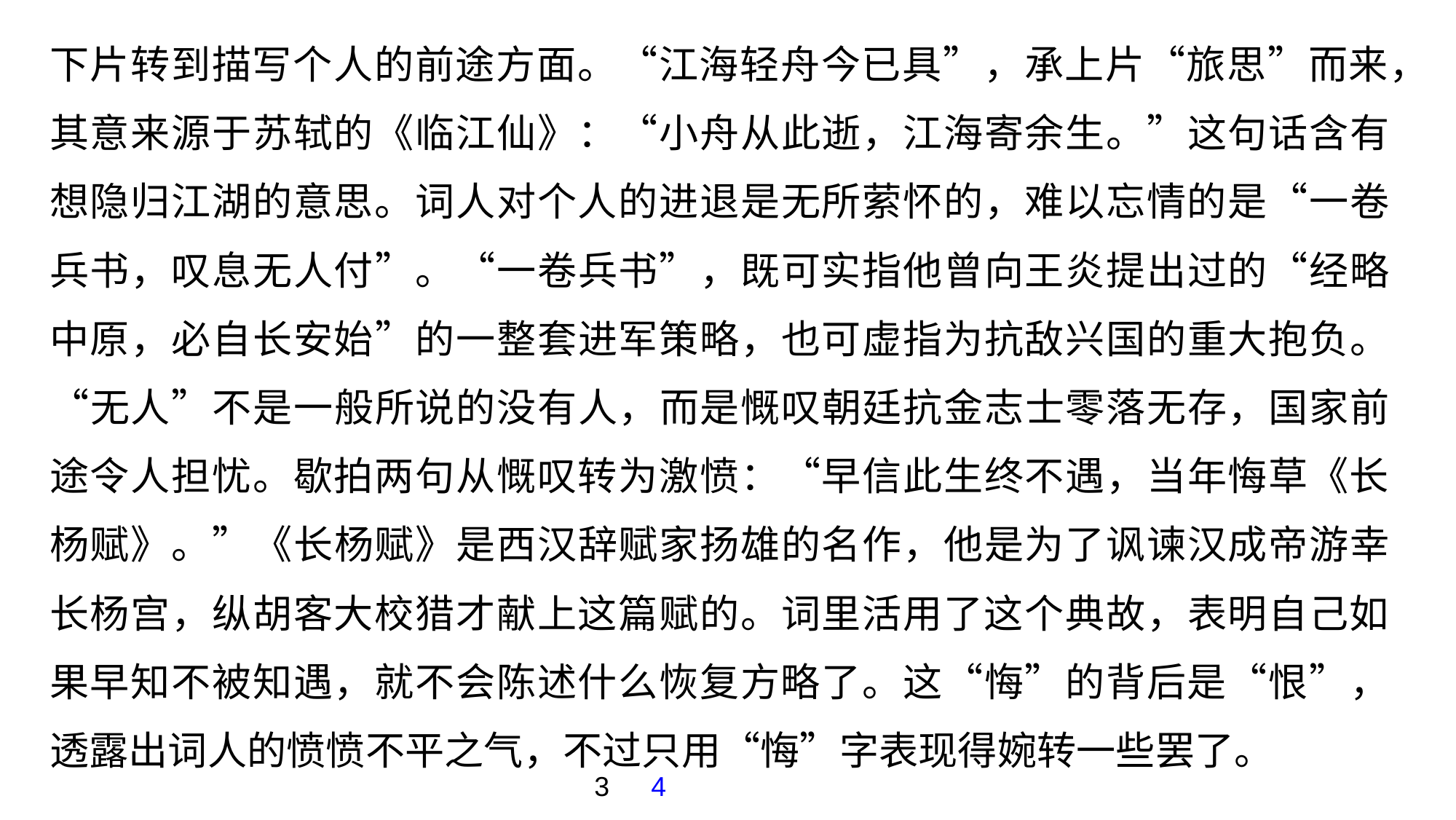

下片转到描写个人的前途方面。“江海轻舟今已具”，承上片“旅思”而来，其意来源于苏轼的《临江仙》：“小舟从此逝，江海寄余生。”这句话含有想隐归江湖的意思。词人对个人的进退是无所萦怀的，难以忘情的是“一卷兵书，叹息无人付”。“一卷兵书”，既可实指他曾向王炎提出过的“经略中原，必自长安始”的一整套进军策略，也可虚指为抗敌兴国的重大抱负。“无人”不是一般所说的没有人，而是慨叹朝廷抗金志士零落无存，国家前途令人担忧。歇拍两句从慨叹转为激愤：“早信此生终不遇，当年悔草《长杨赋》。”《长杨赋》是西汉辞赋家扬雄的名作，他是为了讽谏汉成帝游幸长杨宫，纵胡客大校猎才献上这篇赋的。词里活用了这个典故，表明自己如果早知不被知遇，就不会陈述什么恢复方略了。这“悔”的背后是“恨”，透露出词人的愤愤不平之气，不过只用“悔”字表现得婉转一些罢了。
3
4